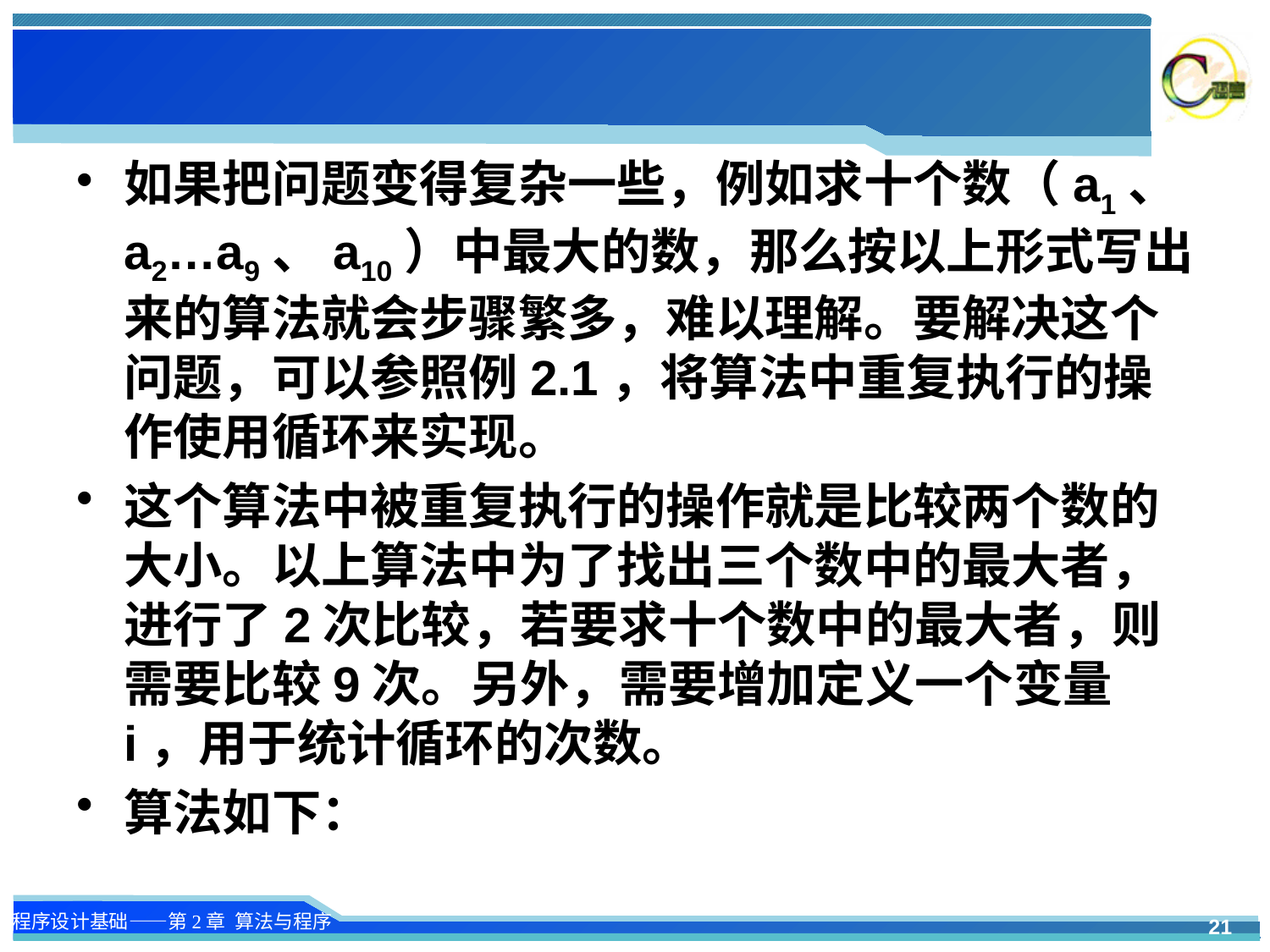

#
如果把问题变得复杂一些，例如求十个数（a1、a2…a9、a10）中最大的数，那么按以上形式写出来的算法就会步骤繁多，难以理解。要解决这个问题，可以参照例2.1，将算法中重复执行的操作使用循环来实现。
这个算法中被重复执行的操作就是比较两个数的大小。以上算法中为了找出三个数中的最大者，进行了2次比较，若要求十个数中的最大者，则需要比较9次。另外，需要增加定义一个变量i，用于统计循环的次数。
算法如下：
21